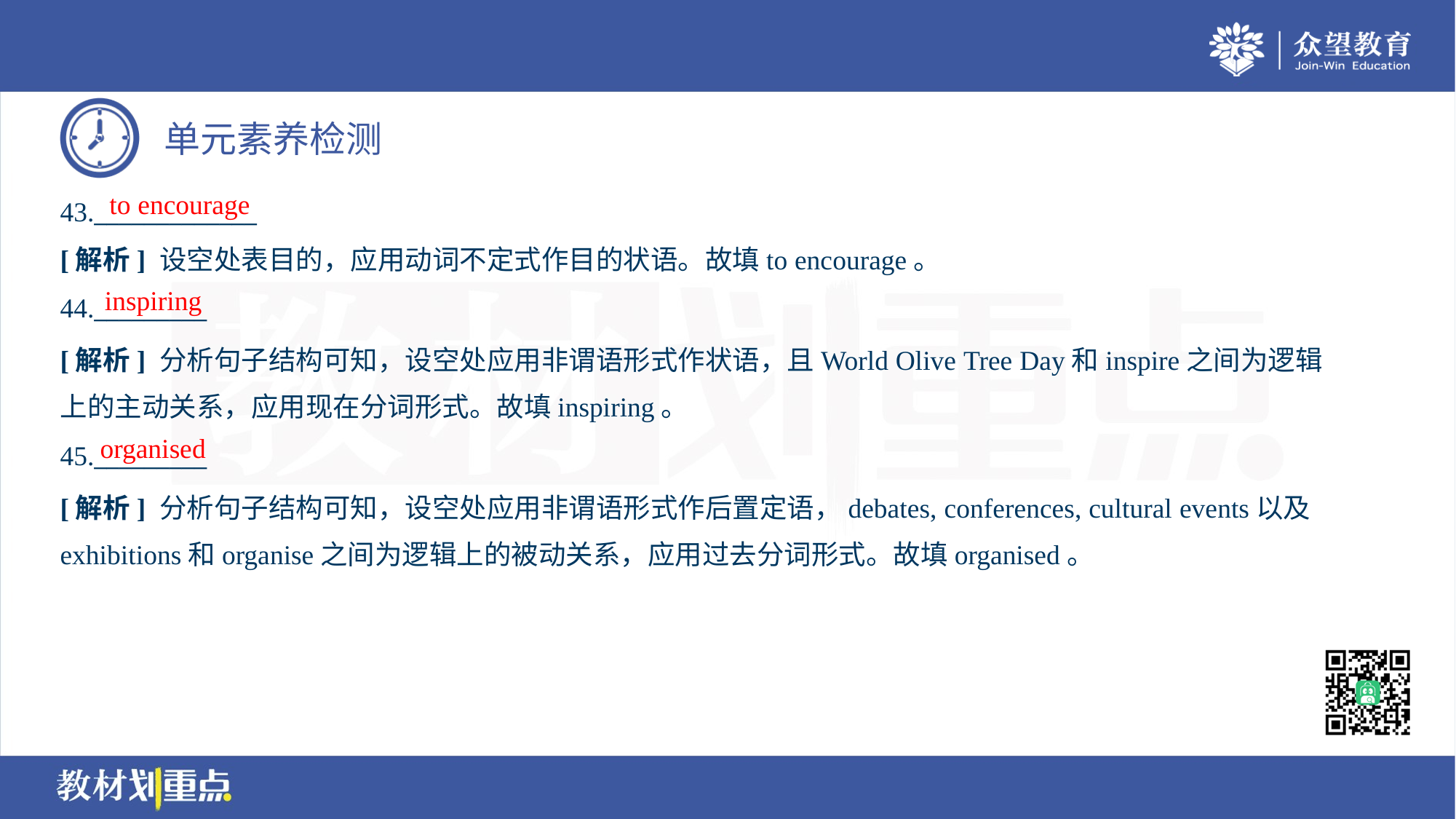

to encourage
43._____________
[解析] 设空处表目的，应用动词不定式作目的状语。故填to encourage。
inspiring
44._________
[解析] 分析句子结构可知，设空处应用非谓语形式作状语，且World Olive Tree Day和inspire之间为逻辑
上的主动关系，应用现在分词形式。故填inspiring。
organised
45._________
[解析] 分析句子结构可知，设空处应用非谓语形式作后置定语，debates, conferences, cultural events以及
exhibitions和organise之间为逻辑上的被动关系，应用过去分词形式。故填organised。